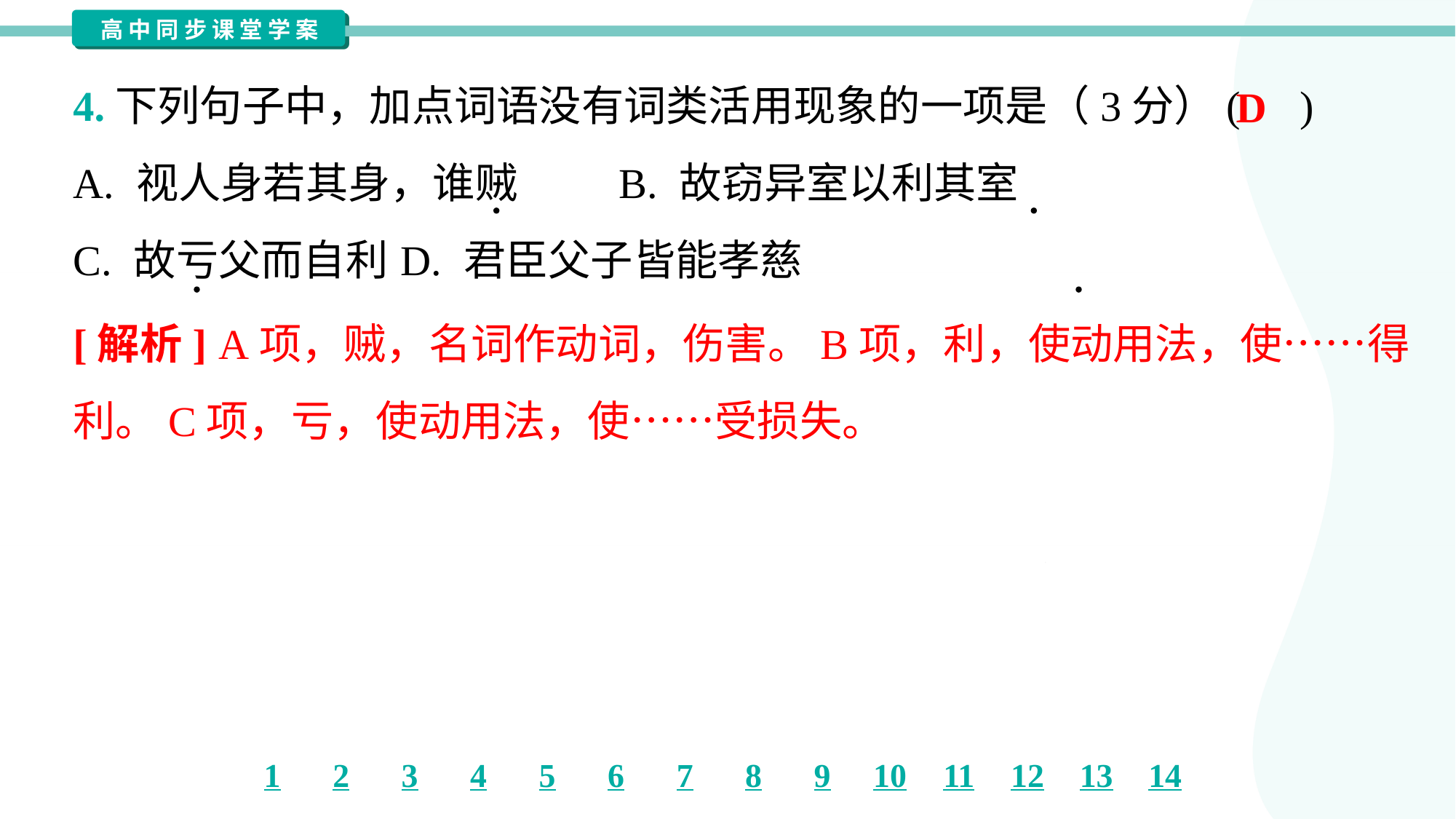

4.下列句子中，加点词语没有词类活用现象的一项是（3分）(     )
D
A. 视人身若其身，谁贼	B. 故窃异室以利其室
C. 故亏父而自利	D. 君臣父子皆能孝慈

[解析] A项，贼，名词作动词，伤害。B项，利，使动用法，使……得
利。C项，亏，使动用法，使……受损失。